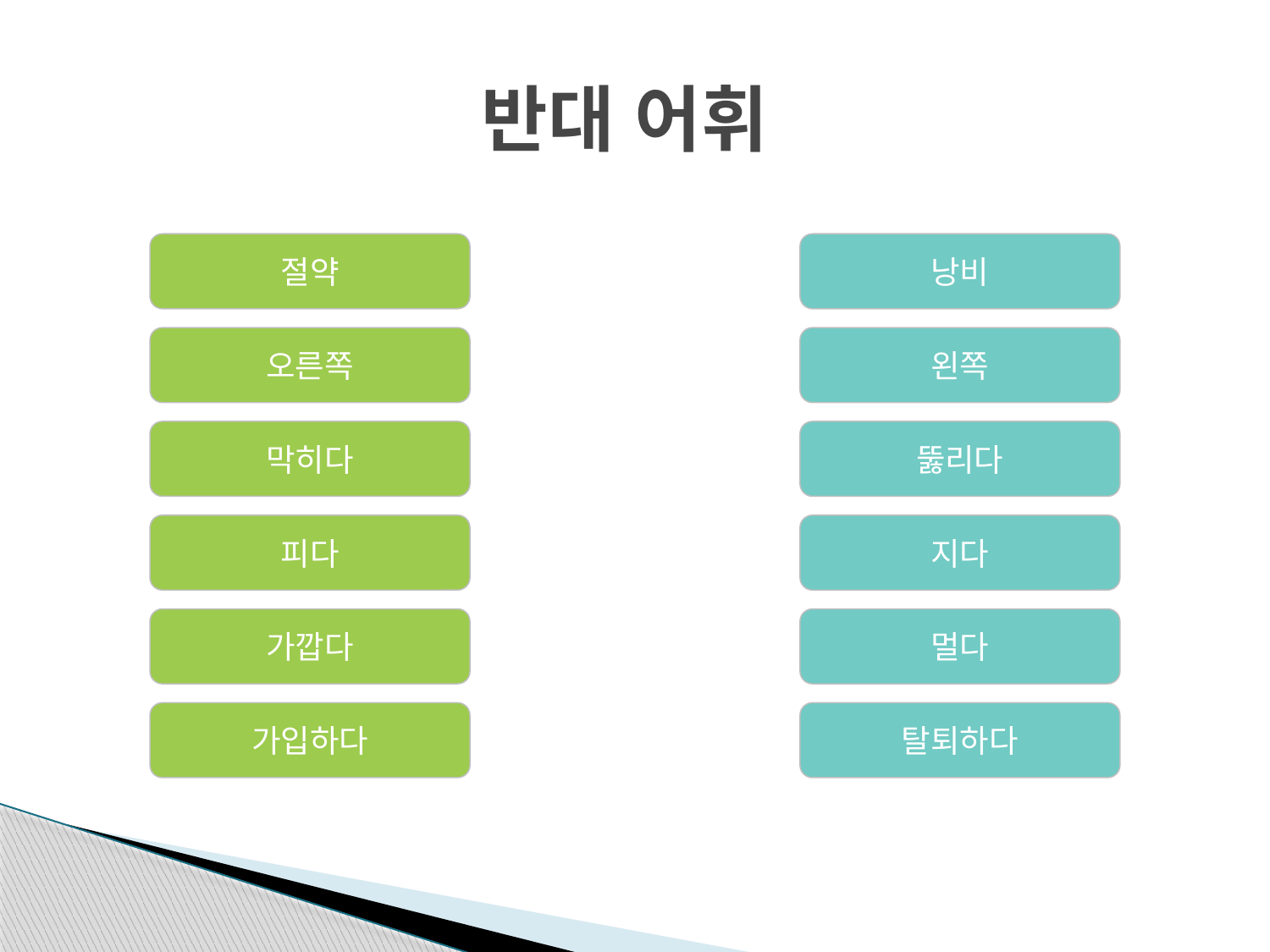

# 반대 어휘

절약
낭비
오른쪽
왼쪽
막히다
뚫리다
피다
지다
가깝다
멀다
가입하다
탈퇴하다